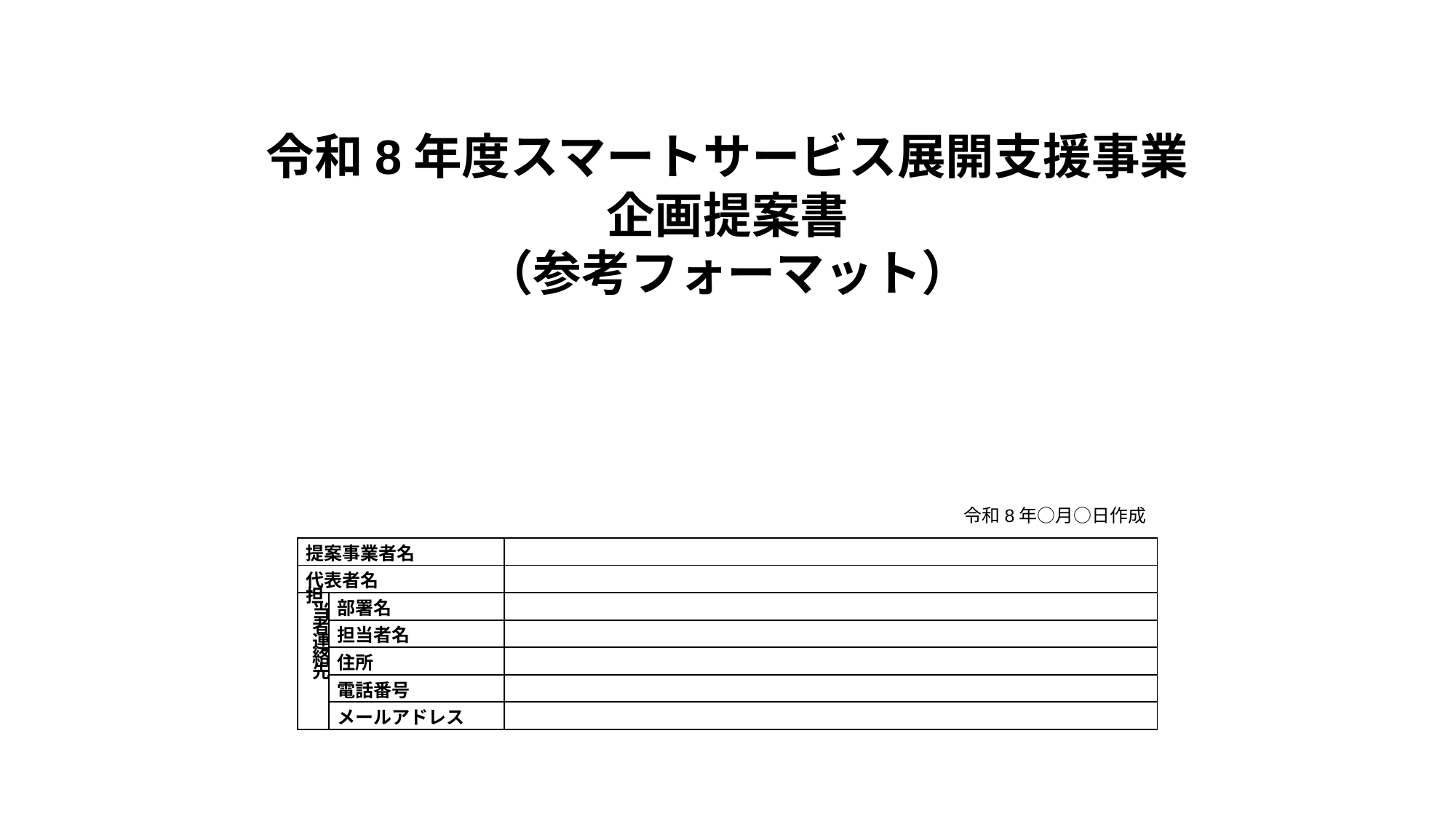

令和8年度スマートサービス展開支援事業
企画提案書
（参考フォーマット）
令和8年○月○日作成
| 提案事業者名 |  |  |
| --- | --- | --- |
| 代表者名 |  |  |
| 担当者連絡先 | 部署名 |  |
|  | 担当者名 |  |
|  | 住所 |  |
|  | 電話番号 |  |
|  | メールアドレス |  |